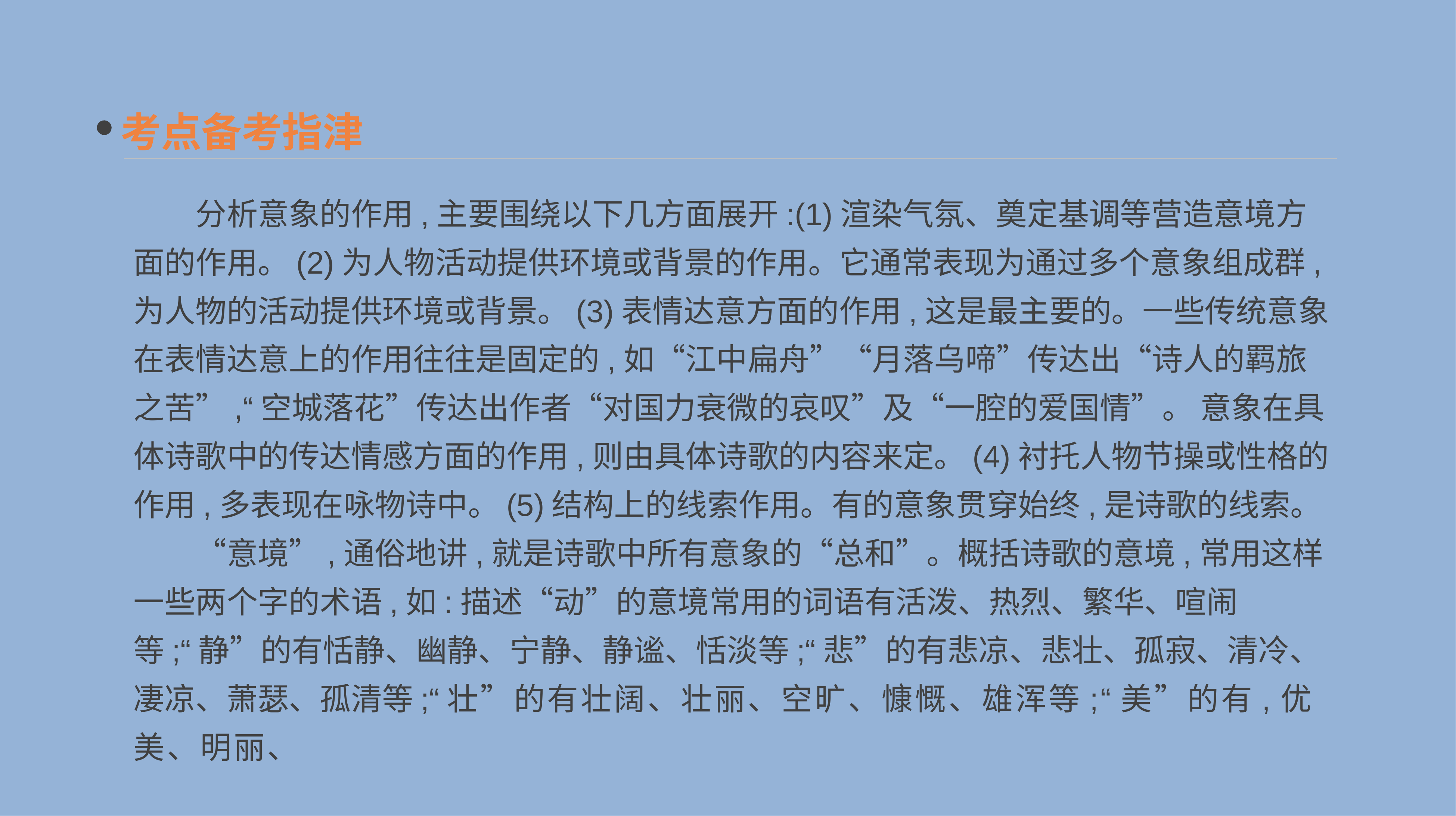

考点备考指津

　　分析意象的作用,主要围绕以下几方面展开:(1)渲染气氛、奠定基调等营造意境方面的作用。(2)为人物活动提供环境或背景的作用。它通常表现为通过多个意象组成群,为人物的活动提供环境或背景。(3)表情达意方面的作用,这是最主要的。一些传统意象在表情达意上的作用往往是固定的,如“江中扁舟”“月落乌啼”传达出“诗人的羁旅之苦”,“空城落花”传达出作者“对国力衰微的哀叹”及“一腔的爱国情”。 意象在具体诗歌中的传达情感方面的作用,则由具体诗歌的内容来定。(4)衬托人物节操或性格的作用,多表现在咏物诗中。(5)结构上的线索作用。有的意象贯穿始终,是诗歌的线索。
　　“意境”,通俗地讲,就是诗歌中所有意象的“总和”。概括诗歌的意境,常用这样一些两个字的术语,如:描述“动”的意境常用的词语有活泼、热烈、繁华、喧闹等;“静”的有恬静、幽静、宁静、静谧、恬淡等;“悲”的有悲凉、悲壮、孤寂、清冷、凄凉、萧瑟、孤清等;“壮”的有壮阔、壮丽、空旷、慷慨、雄浑等;“美”的有,优美、明丽、